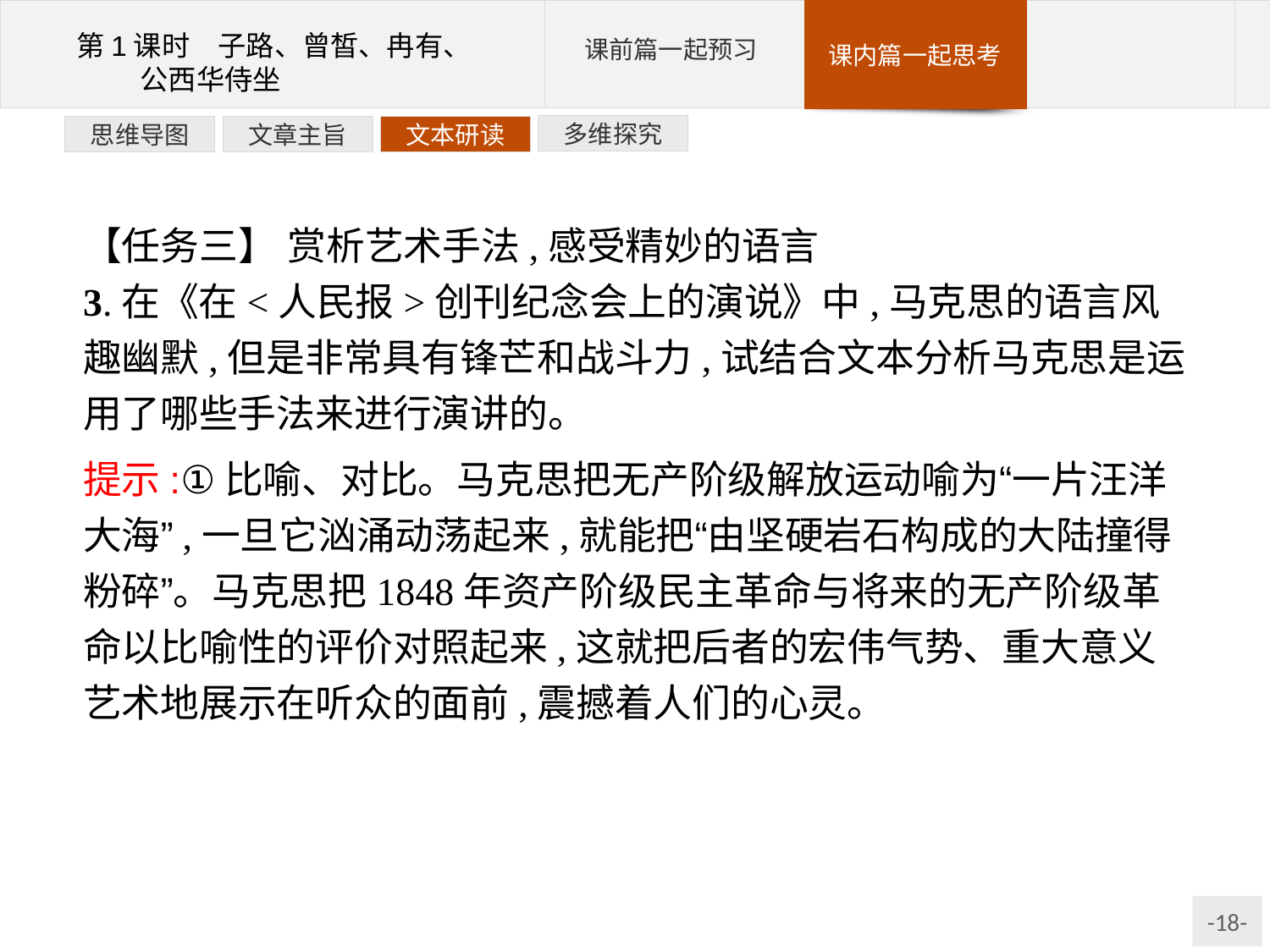

多维探究
文本研读
文章主旨
思维导图
【任务三】 赏析艺术手法,感受精妙的语言
3.在《在<人民报>创刊纪念会上的演说》中,马克思的语言风趣幽默,但是非常具有锋芒和战斗力,试结合文本分析马克思是运用了哪些手法来进行演讲的。
提示:①比喻、对比。马克思把无产阶级解放运动喻为“一片汪洋大海”,一旦它汹涌动荡起来,就能把“由坚硬岩石构成的大陆撞得粉碎”。马克思把1848年资产阶级民主革命与将来的无产阶级革命以比喻性的评价对照起来,这就把后者的宏伟气势、重大意义艺术地展示在听众的面前,震撼着人们的心灵。